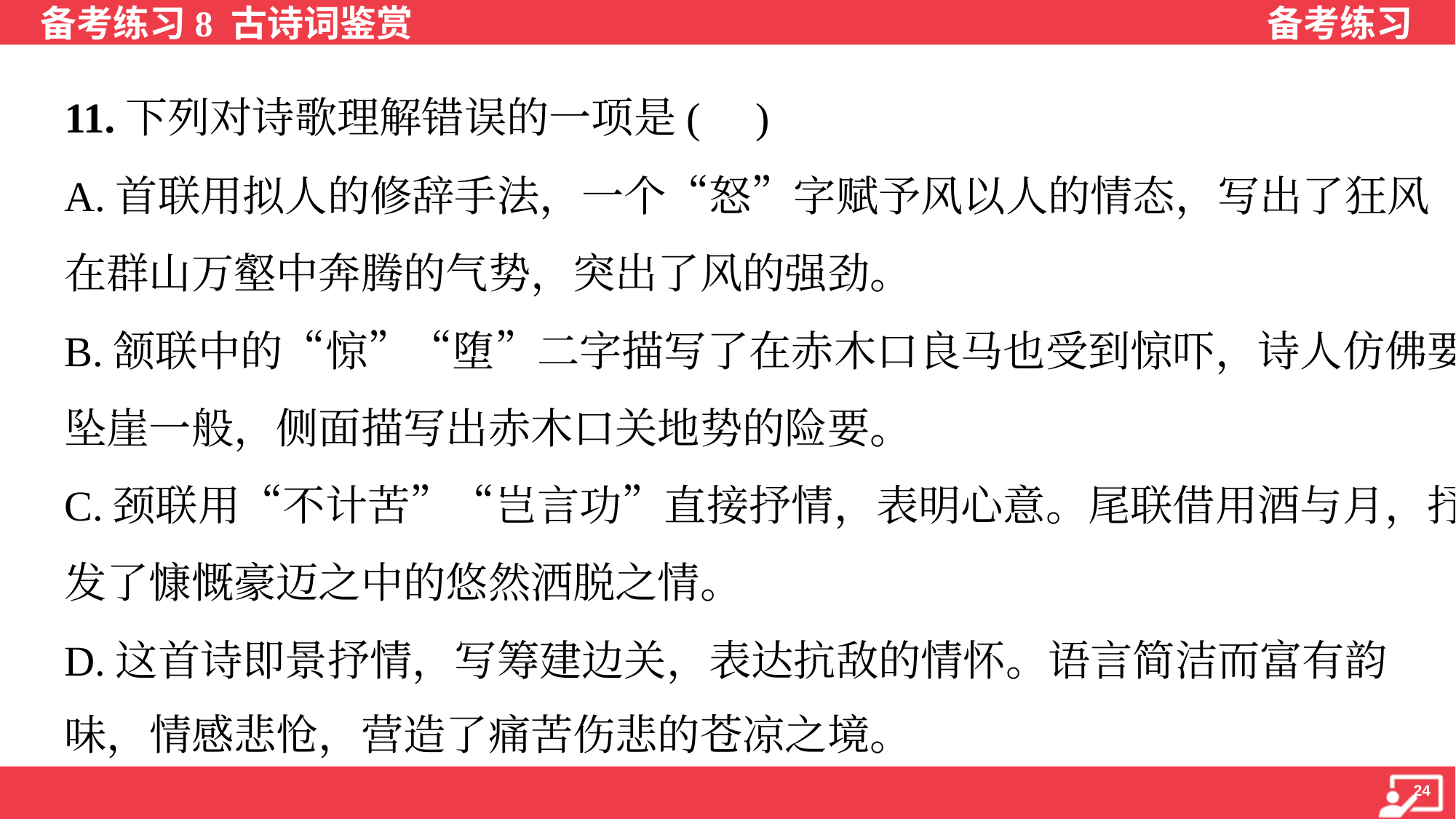

11.下列对诗歌理解错误的一项是(     )
A.首联用拟人的修辞手法，一个“怒”字赋予风以人的情态，写出了狂风
在群山万壑中奔腾的气势，突出了风的强劲。
B.颔联中的“惊”“堕”二字描写了在赤木口良马也受到惊吓，诗人仿佛要
坠崖一般，侧面描写出赤木口关地势的险要。
C.颈联用“不计苦”“岂言功”直接抒情，表明心意。尾联借用酒与月，抒
发了慷慨豪迈之中的悠然洒脱之情。
D.这首诗即景抒情，写筹建边关，表达抗敌的情怀。语言简洁而富有韵
味，情感悲怆，营造了痛苦伤悲的苍凉之境。